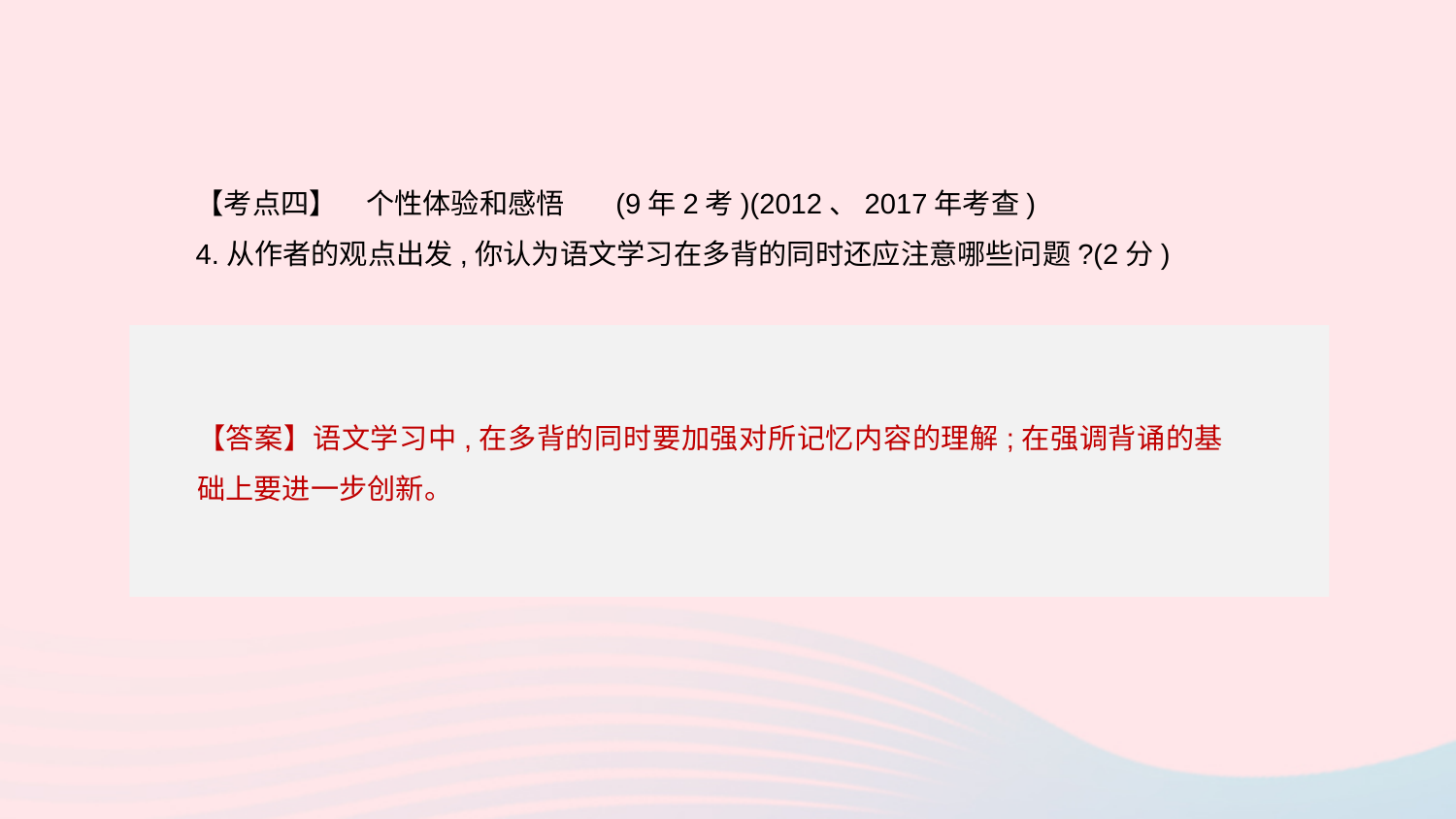

【考点四】　个性体验和感悟       (9年2考)(2012、2017年考查)
4.从作者的观点出发,你认为语文学习在多背的同时还应注意哪些问题?(2分)

【答案】语文学习中,在多背的同时要加强对所记忆内容的理解;在强调背诵的基础上要进一步创新。